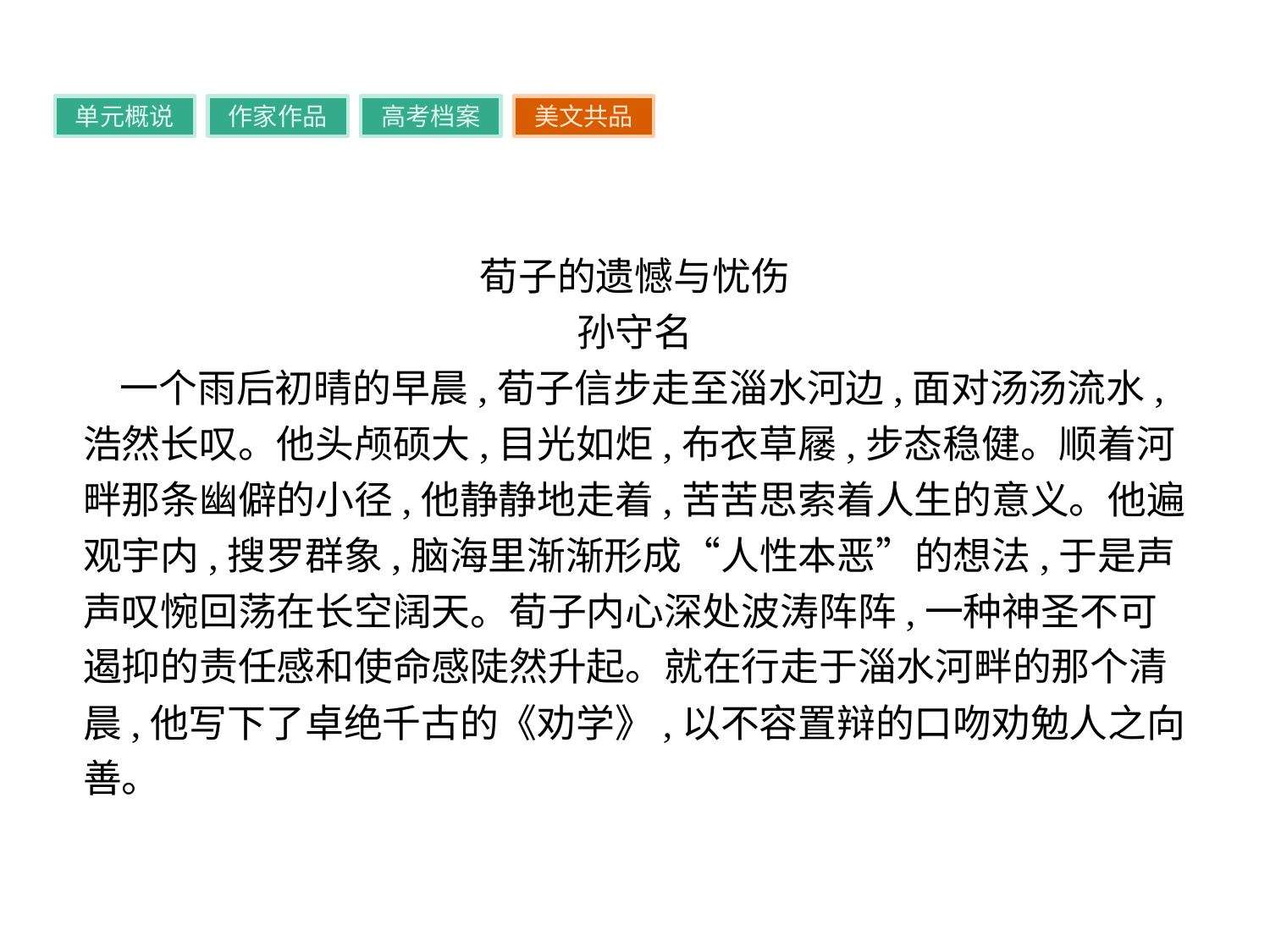

单元概说
作家作品
高考档案
美文共品
荀子的遗憾与忧伤
孙守名
一个雨后初晴的早晨,荀子信步走至淄水河边,面对汤汤流水,浩然长叹。他头颅硕大,目光如炬,布衣草屦,步态稳健。顺着河畔那条幽僻的小径,他静静地走着,苦苦思索着人生的意义。他遍观宇内,搜罗群象,脑海里渐渐形成“人性本恶”的想法,于是声声叹惋回荡在长空阔天。荀子内心深处波涛阵阵,一种神圣不可遏抑的责任感和使命感陡然升起。就在行走于淄水河畔的那个清晨,他写下了卓绝千古的《劝学》,以不容置辩的口吻劝勉人之向善。